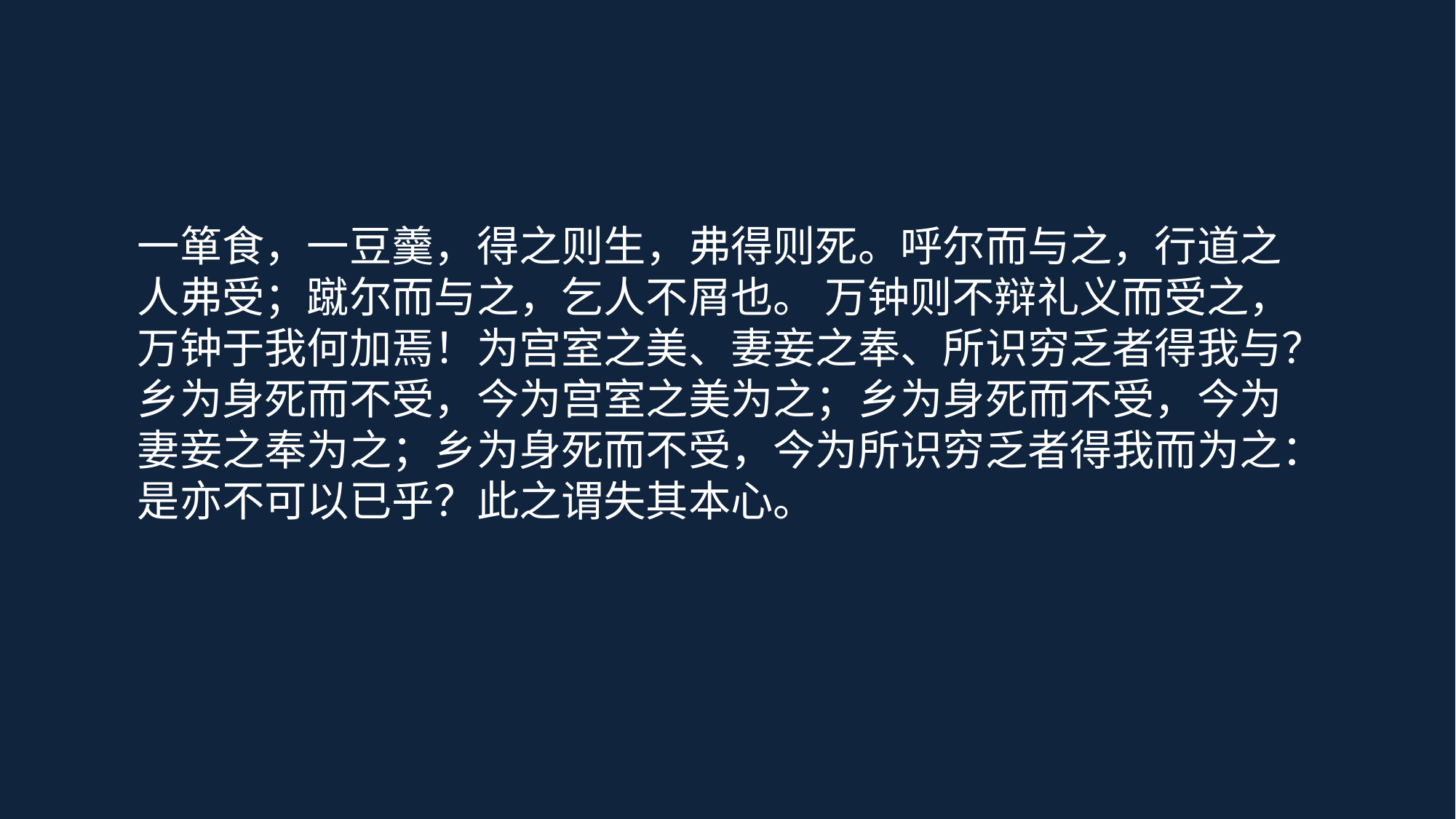

一箪食，一豆羹，得之则生，弗得则死。呼尔而与之，行道之人弗受；蹴尔而与之，乞人不屑也。 万钟则不辩礼义而受之，万钟于我何加焉！为宫室之美、妻妾之奉、所识穷乏者得我与？乡为身死而不受，今为宫室之美为之；乡为身死而不受，今为妻妾之奉为之；乡为身死而不受，今为所识穷乏者得我而为之：是亦不可以已乎？此之谓失其本心。